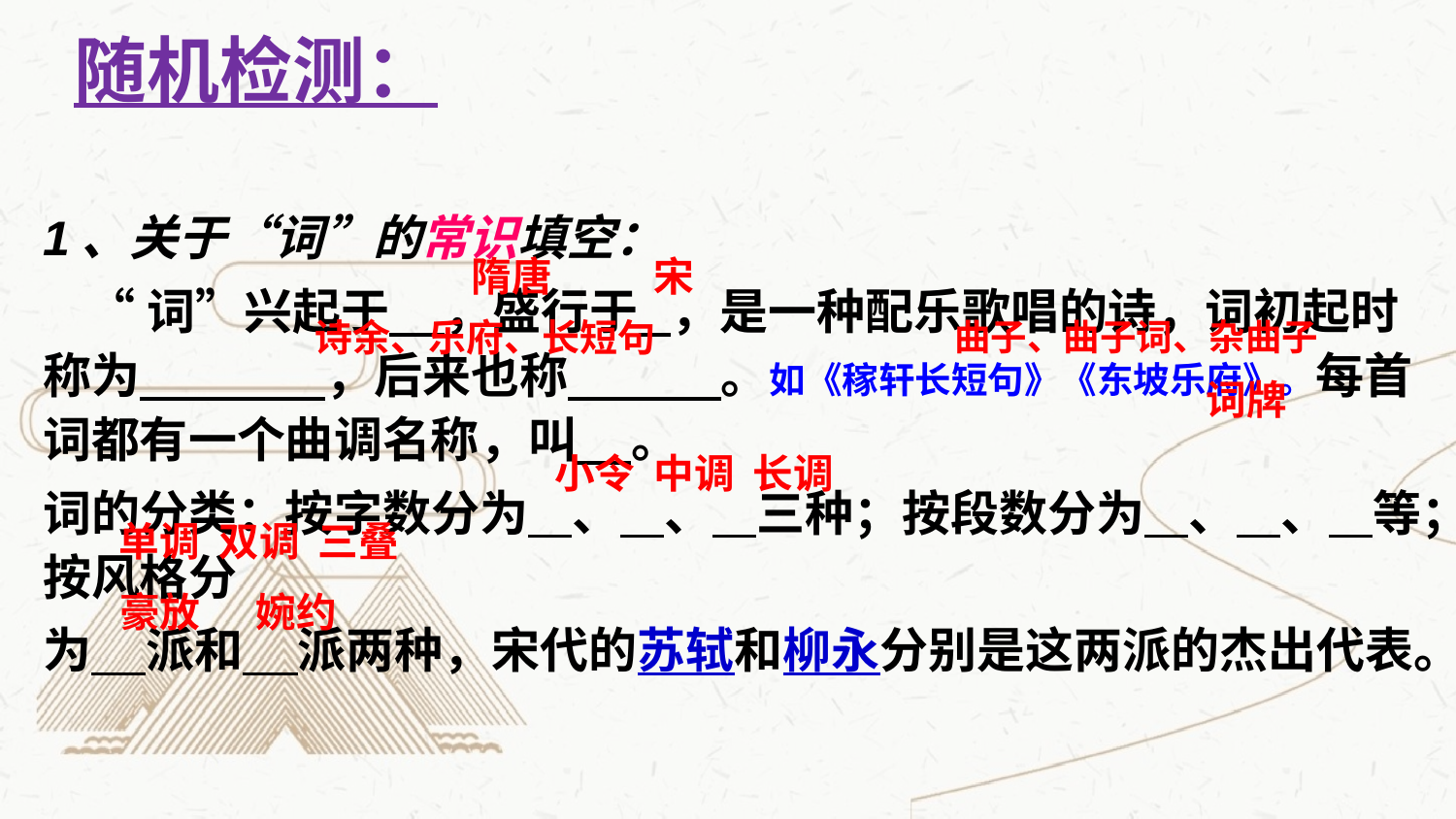

随机检测：
1、关于“词”的常识填空：
    “词”兴起于     ，盛行于   ，是一种配乐歌唱的诗，词初起时称为                 ，后来也称              。如《稼轩长短句》《东坡乐府》。每首词都有一个曲调名称，叫     。
词的分类：按字数分为    、    、    三种；按段数分为    、    、    等；按风格分
为     派和     派两种，宋代的苏轼和柳永分别是这两派的杰出代表。
隋唐           宋
曲子、曲子词、杂曲子
诗余、乐府、长短句
 词牌
小令  中调  长调
单调  双调  三叠
豪放      婉约